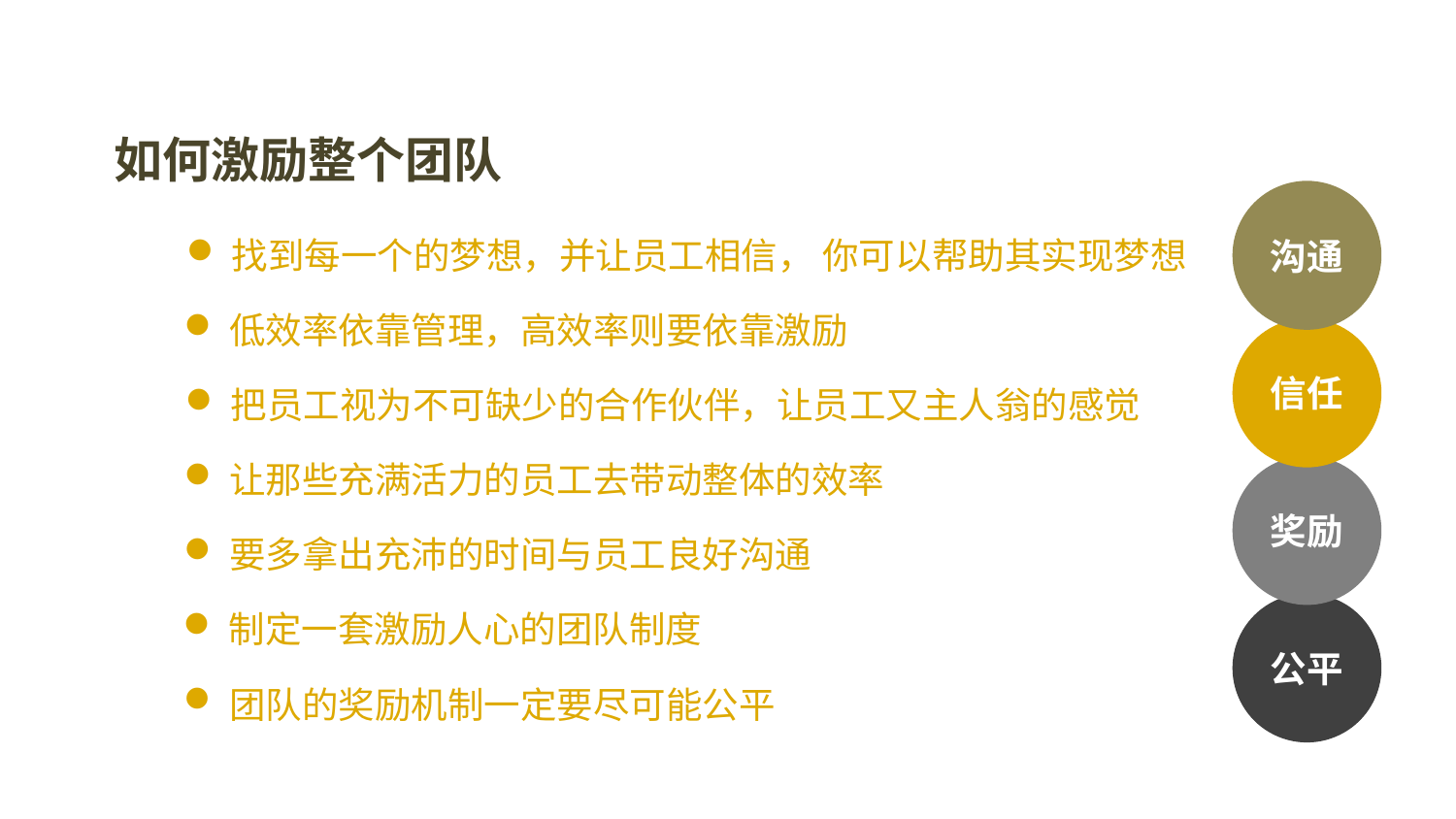

如何激励整个团队
沟通
找到每一个的梦想，并让员工相信， 你可以帮助其实现梦想
低效率依靠管理，高效率则要依靠激励
信任
把员工视为不可缺少的合作伙伴，让员工又主人翁的感觉
让那些充满活力的员工去带动整体的效率
奖励
要多拿出充沛的时间与员工良好沟通
公平
制定一套激励人心的团队制度
团队的奖励机制一定要尽可能公平